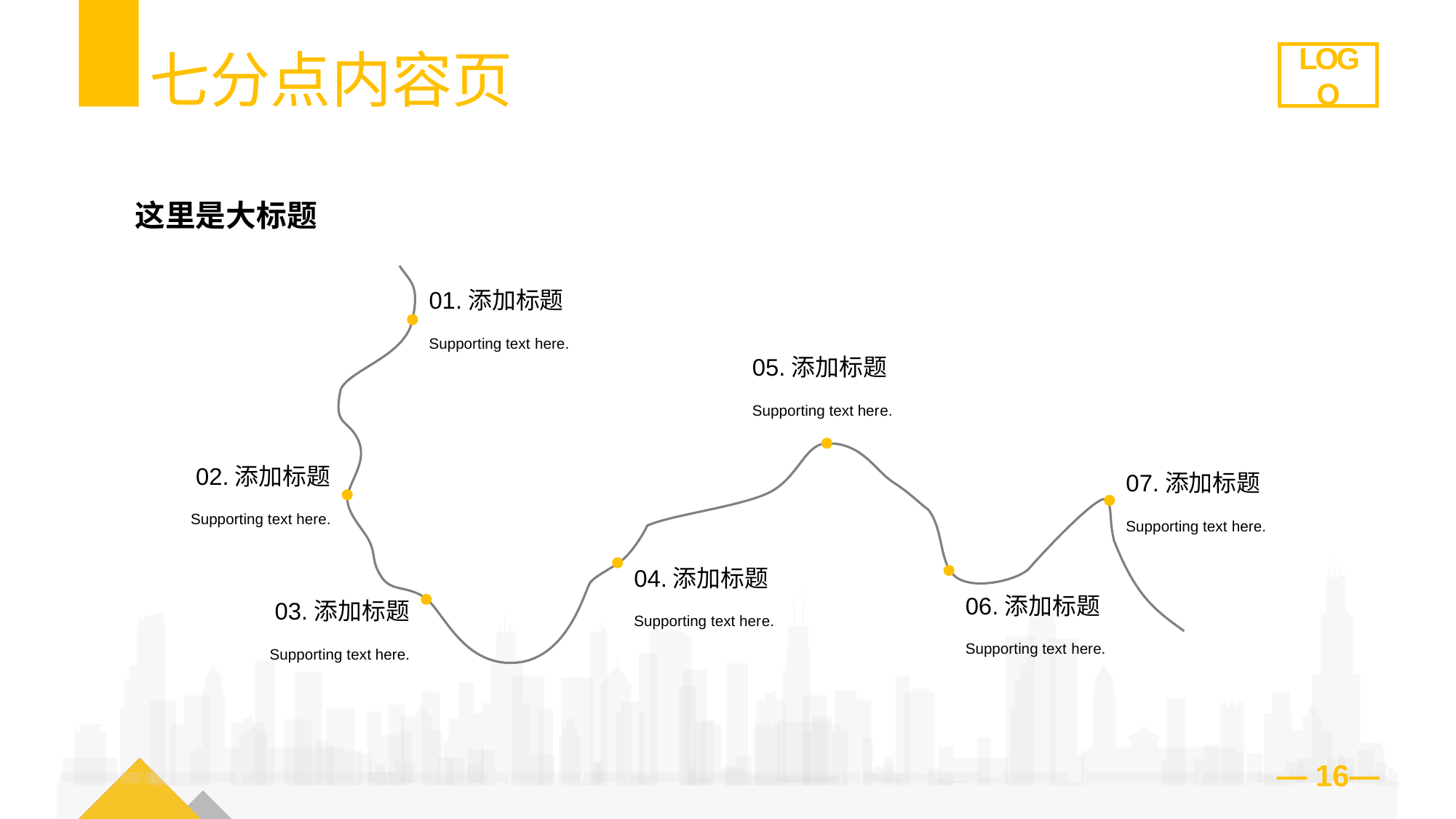

七分点内容页
LOGO
这里是大标题

01.添加标题
Supporting text  here.

05.添加标题
Supporting text her e.

02.添加标题
Supporting t ext here.
07.添加标题
Supporting text  here.

04.添加标题
Supporting text her e.

06.添加标题
Supporting text  here.
03.添加标题
Supporting t ext here.

— 16—